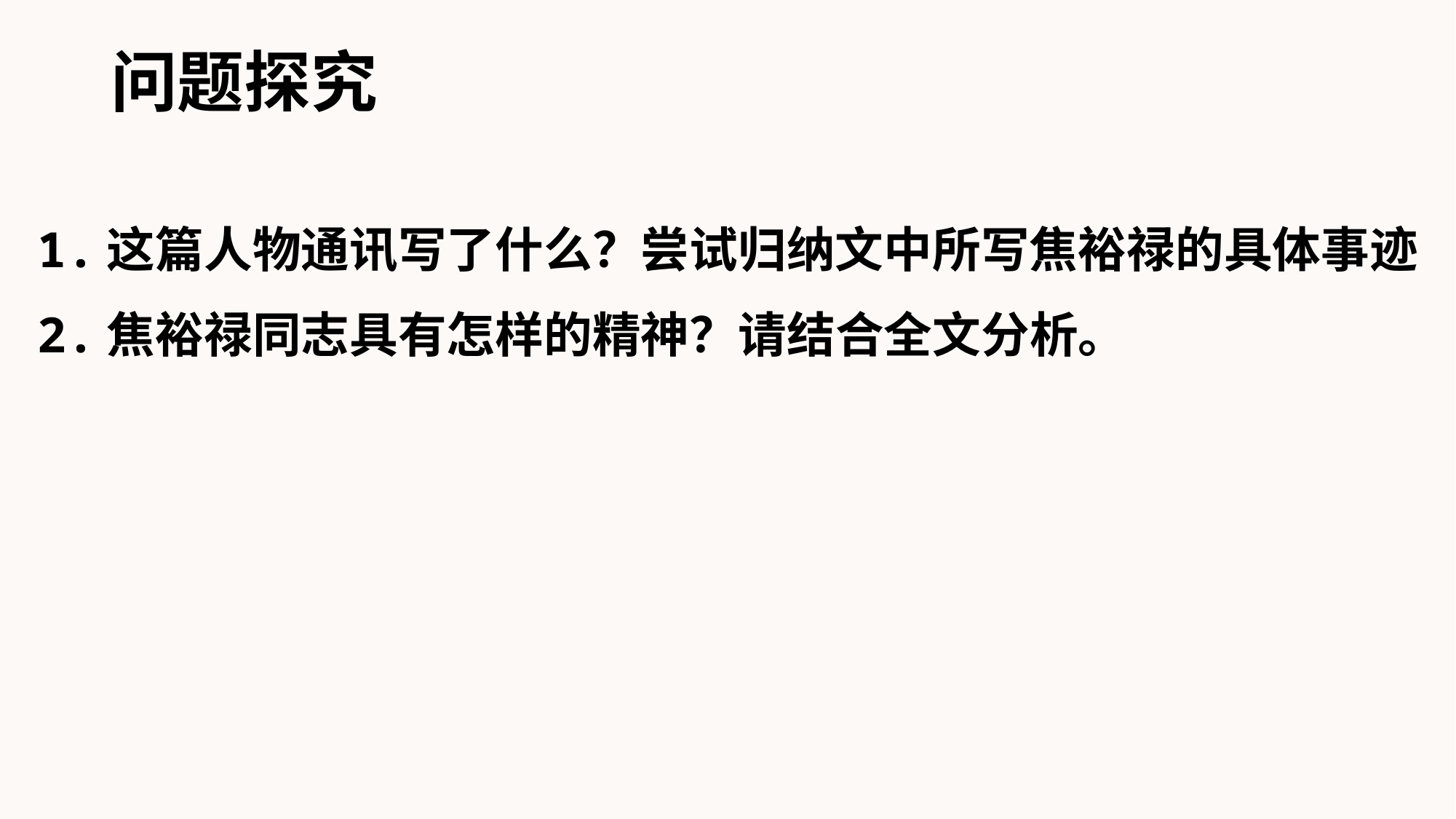

# 问题探究
1.这篇人物通讯写了什么？尝试归纳文中所写焦裕禄的具体事迹
2.焦裕禄同志具有怎样的精神？请结合全文分析。